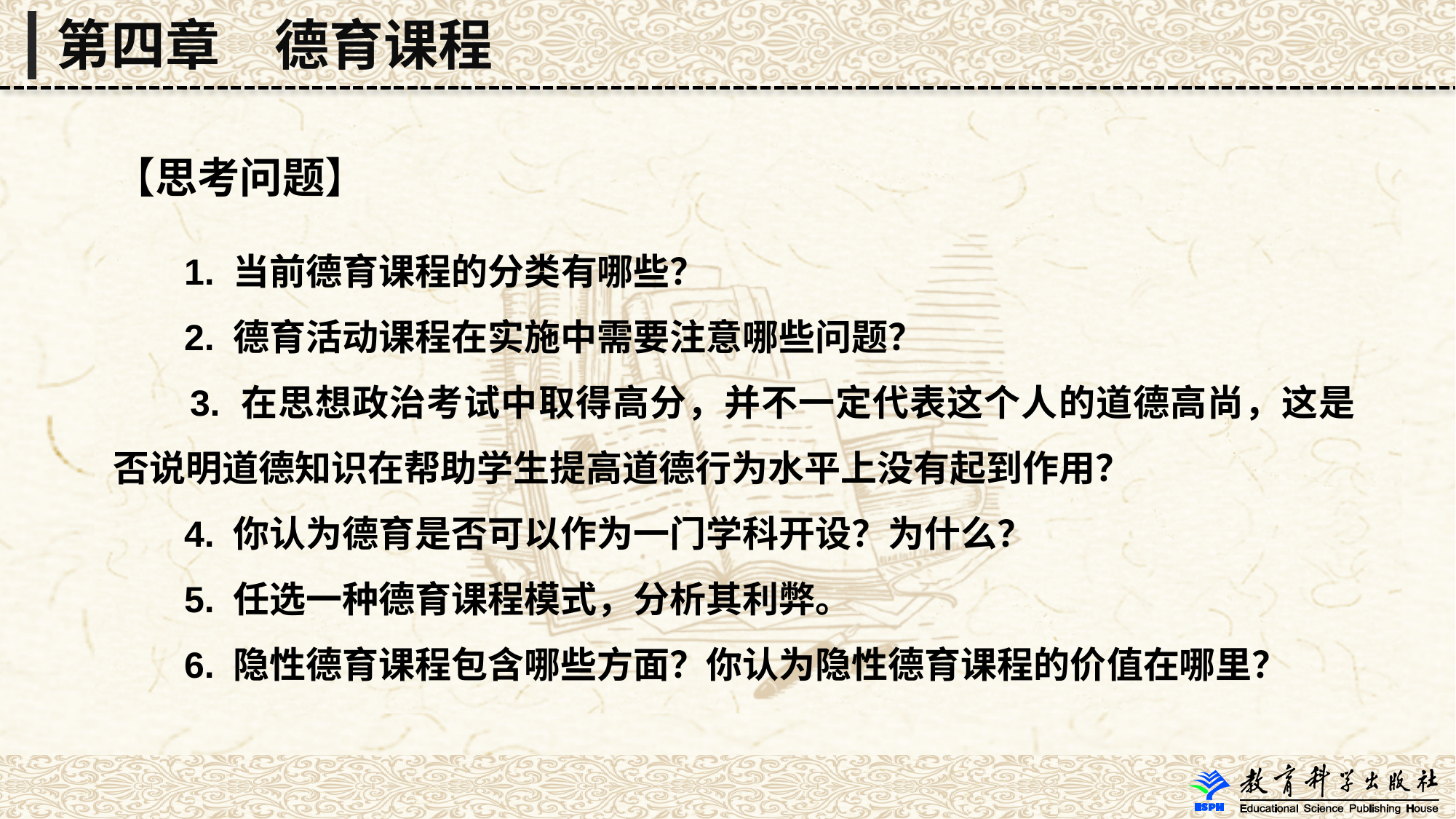

第四章　德育课程
【思考问题】

       1. 当前德育课程的分类有哪些？
       2. 德育活动课程在实施中需要注意哪些问题？
       3. 在思想政治考试中取得高分，并不一定代表这个人的道德高尚，这是否说明道德知识在帮助学生提高道德行为水平上没有起到作用？
       4. 你认为德育是否可以作为一门学科开设？为什么？
       5. 任选一种德育课程模式，分析其利弊。
       6. 隐性德育课程包含哪些方面？你认为隐性德育课程的价值在哪里？